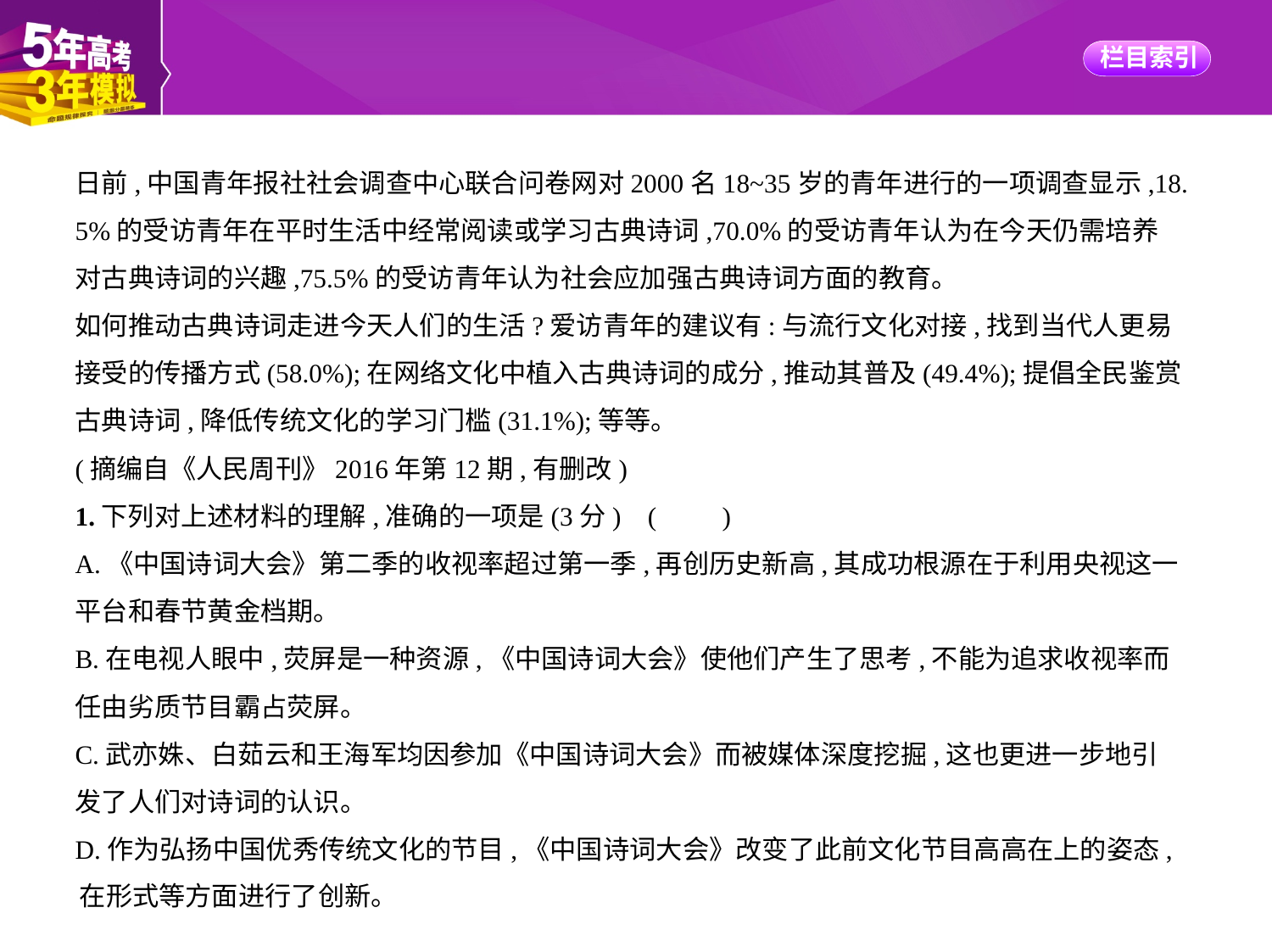

日前,中国青年报社社会调查中心联合问卷网对2000名18~35岁的青年进行的一项调查显示,18.
5%的受访青年在平时生活中经常阅读或学习古典诗词,70.0%的受访青年认为在今天仍需培养
对古典诗词的兴趣,75.5%的受访青年认为社会应加强古典诗词方面的教育。
如何推动古典诗词走进今天人们的生活?爱访青年的建议有:与流行文化对接,找到当代人更易
接受的传播方式(58.0%);在网络文化中植入古典诗词的成分,推动其普及(49.4%);提倡全民鉴赏
古典诗词,降低传统文化的学习门槛(31.1%);等等。
(摘编自《人民周刊》2016年第12期,有删改)
1.下列对上述材料的理解,准确的一项是(3分) (　　)
A.《中国诗词大会》第二季的收视率超过第一季,再创历史新高,其成功根源在于利用央视这一
平台和春节黄金档期。
B.在电视人眼中,荧屏是一种资源,《中国诗词大会》使他们产生了思考,不能为追求收视率而
任由劣质节目霸占荧屏。
C.武亦姝、白茹云和王海军均因参加《中国诗词大会》而被媒体深度挖掘,这也更进一步地引
发了人们对诗词的认识。
D.作为弘扬中国优秀传统文化的节目,《中国诗词大会》改变了此前文化节目高高在上的姿态,
在形式等方面进行了创新。